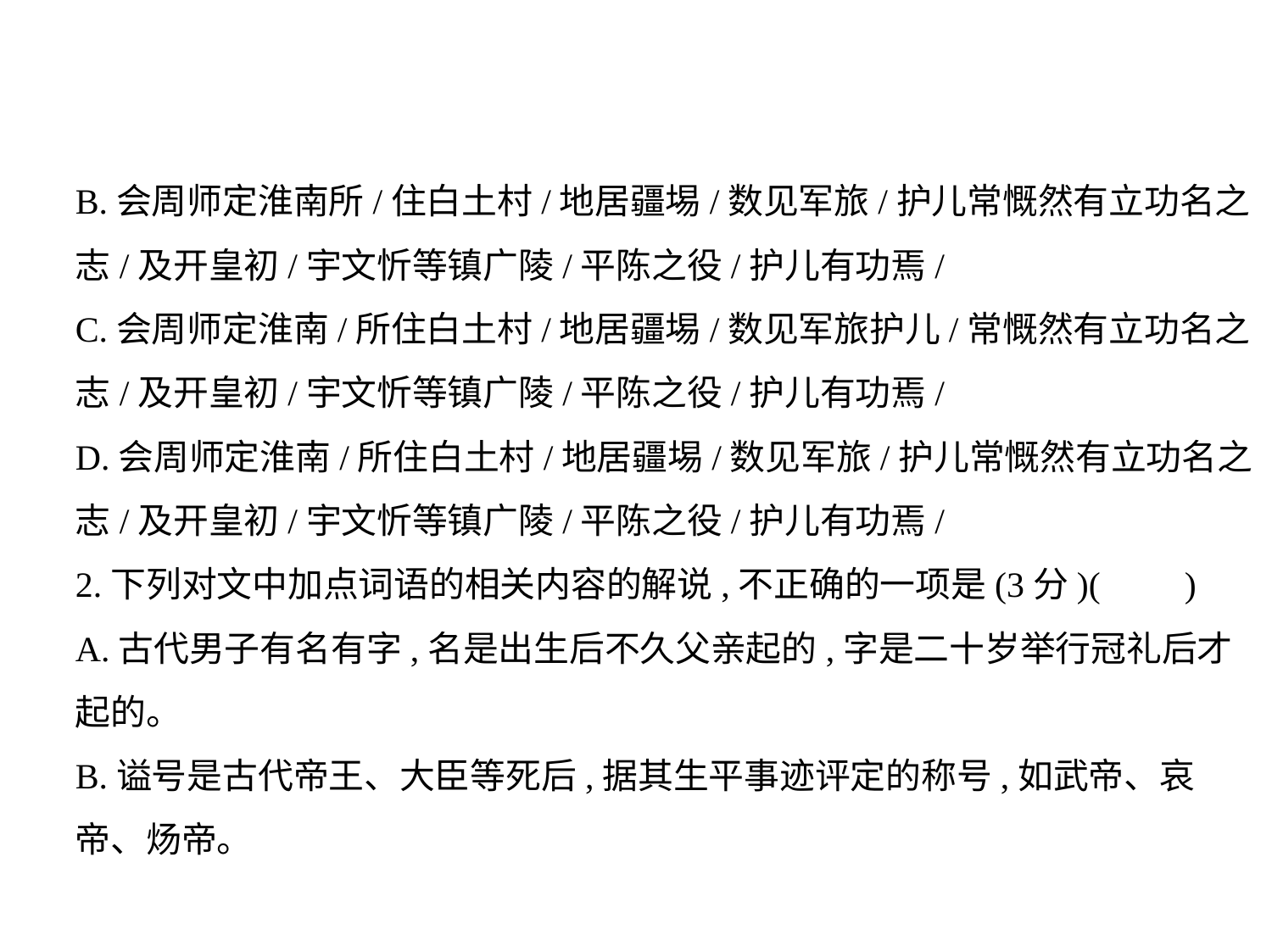

B.会周师定淮南所/住白土村/地居疆埸/数见军旅/护儿常慨然有立功名之
志/及开皇初/宇文忻等镇广陵/平陈之役/护儿有功焉/
C.会周师定淮南/所住白土村/地居疆埸/数见军旅护儿/常慨然有立功名之
志/及开皇初/宇文忻等镇广陵/平陈之役/护儿有功焉/
D.会周师定淮南/所住白土村/地居疆埸/数见军旅/护儿常慨然有立功名之
志/及开皇初/宇文忻等镇广陵/平陈之役/护儿有功焉/
2.下列对文中加点词语的相关内容的解说,不正确的一项是(3分)(　    )
A.古代男子有名有字,名是出生后不久父亲起的,字是二十岁举行冠礼后才
起的。
B.谥号是古代帝王、大臣等死后,据其生平事迹评定的称号,如武帝、哀
帝、炀帝。